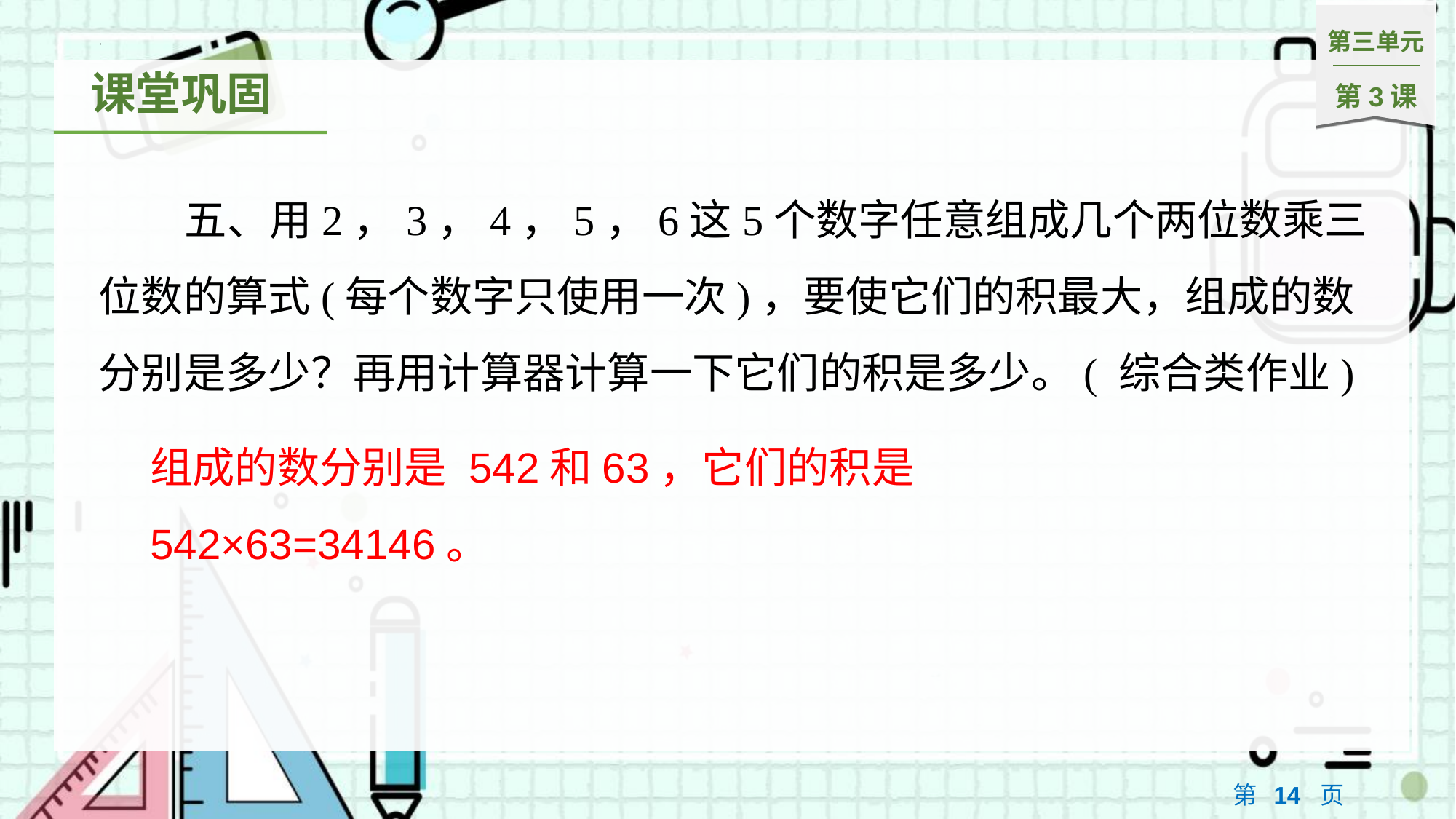

五、用2，3，4，5，6这5个数字任意组成几个两位数乘三位数的算式(每个数字只使用一次)，要使它们的积最大，组成的数分别是多少？再用计算器计算一下它们的积是多少。( 综合类作业)
组成的数分别是 542和63，它们的积是542×63=34146。